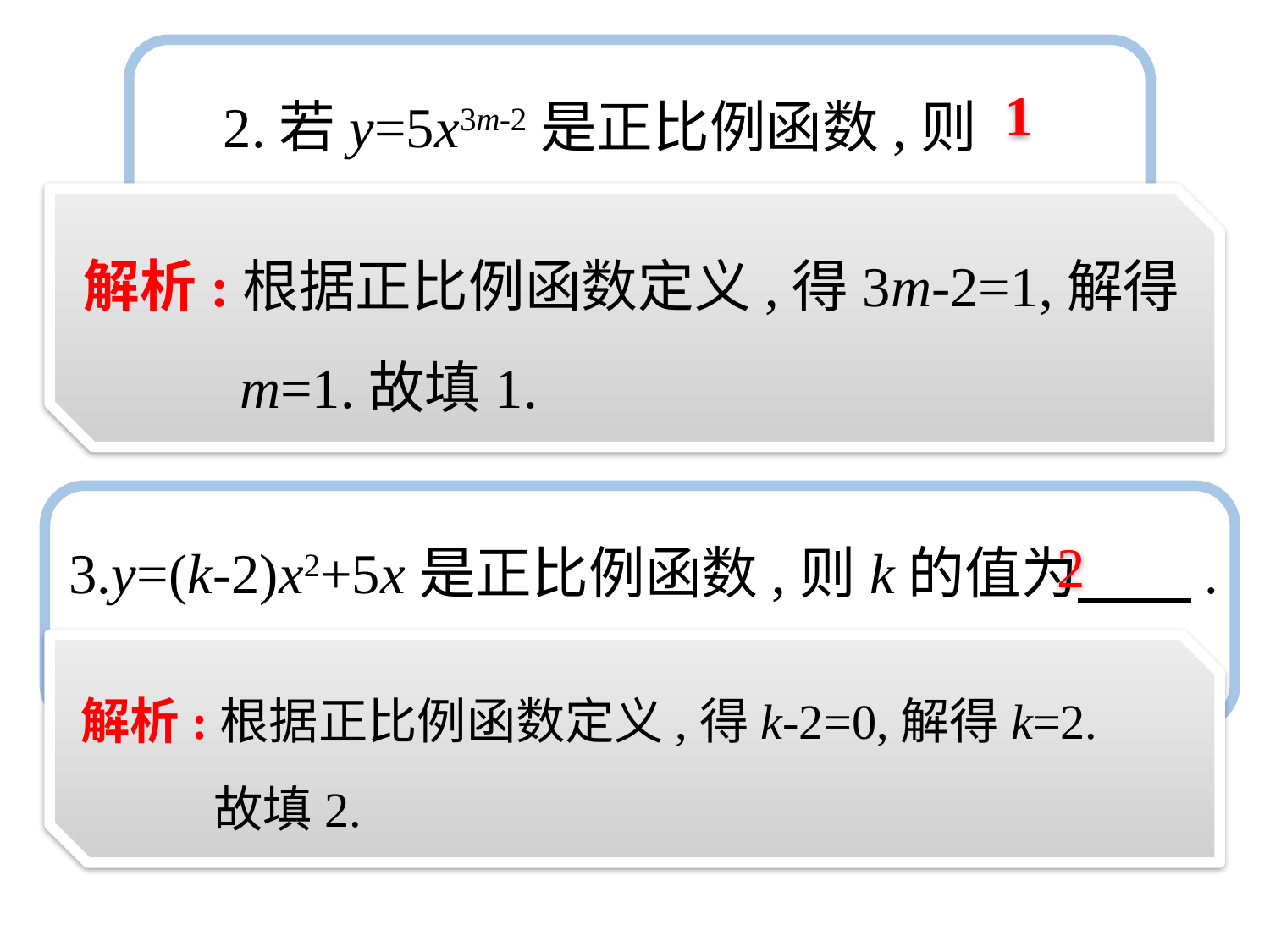

2.若y=5x3m-2是正比例函数,则m=　　.
1
解析:根据正比例函数定义,得3m-2=1,解得
           m=1.故填1.
3.y=(k-2)x2+5x是正比例函数,则k的值为　　.
2
解析:根据正比例函数定义,得k-2=0,解得k=2.
           故填2.